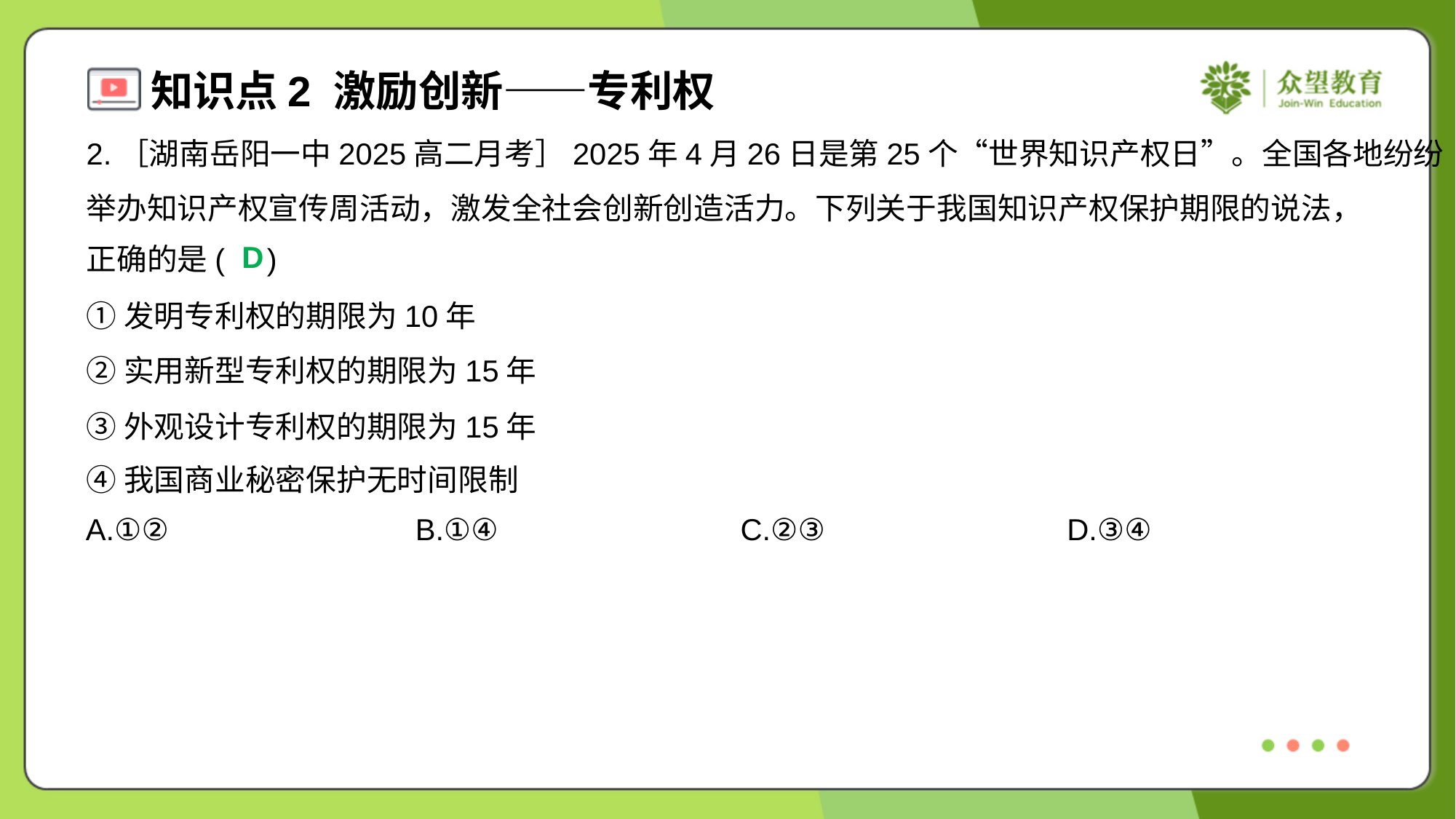

2.［湖南岳阳一中2025高二月考］2025年4月26日是第25个“世界知识产权日”。全国各地纷纷
举办知识产权宣传周活动，激发全社会创新创造活力。下列关于我国知识产权保护期限的说法，
正确的是(     )
D
①发明专利权的期限为10年
②实用新型专利权的期限为15年
③外观设计专利权的期限为15年
④我国商业秘密保护无时间限制
A.①②	B.①④	C.②③	D.③④